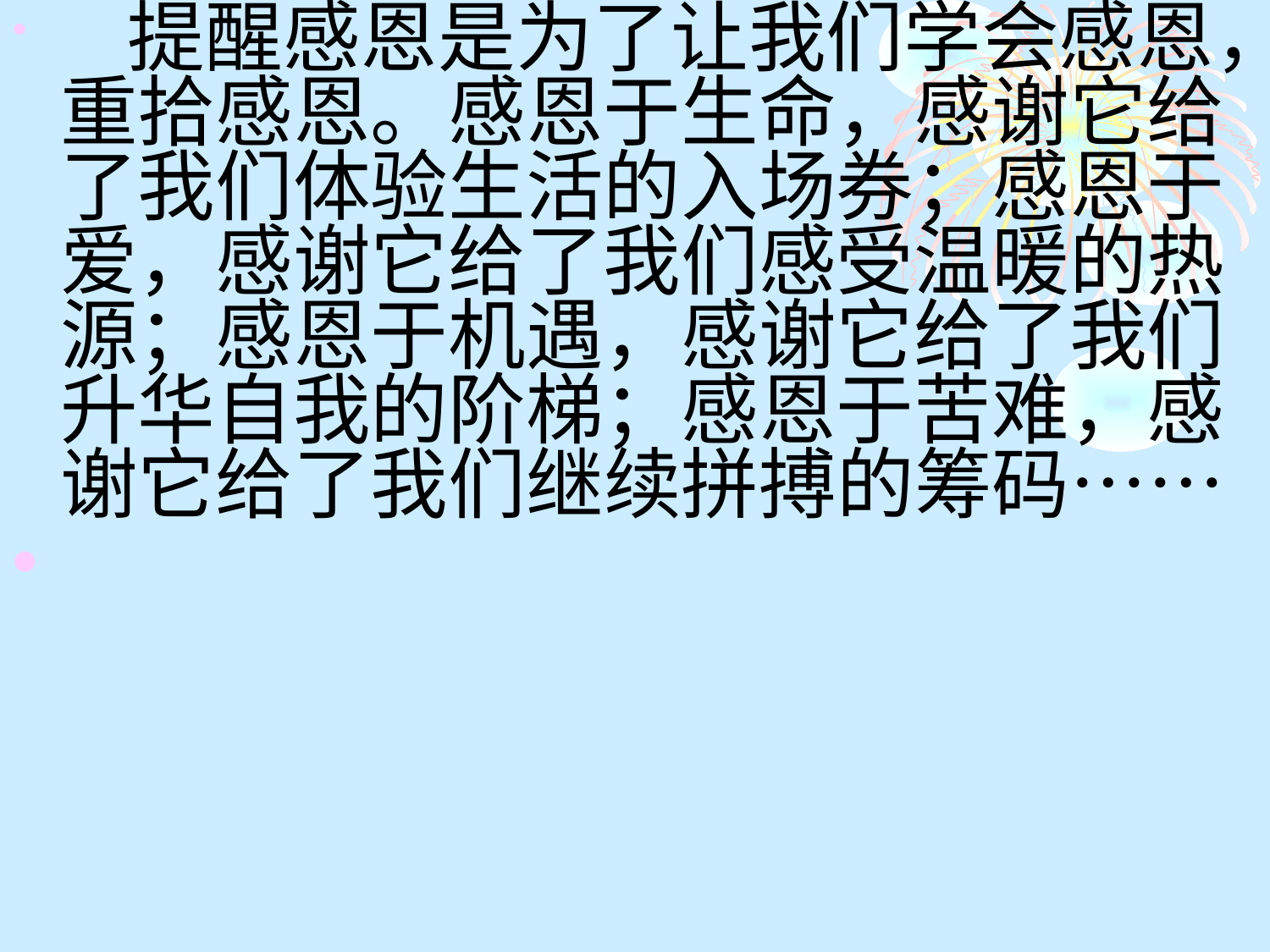

提醒感恩是为了让我们学会感恩，重拾感恩。感恩于生命，感谢它给了我们体验生活的入场券；感恩于爱，感谢它给了我们感受温暖的热源；感恩于机遇，感谢它给了我们升华自我的阶梯；感恩于苦难，感谢它给了我们继续拼搏的筹码……